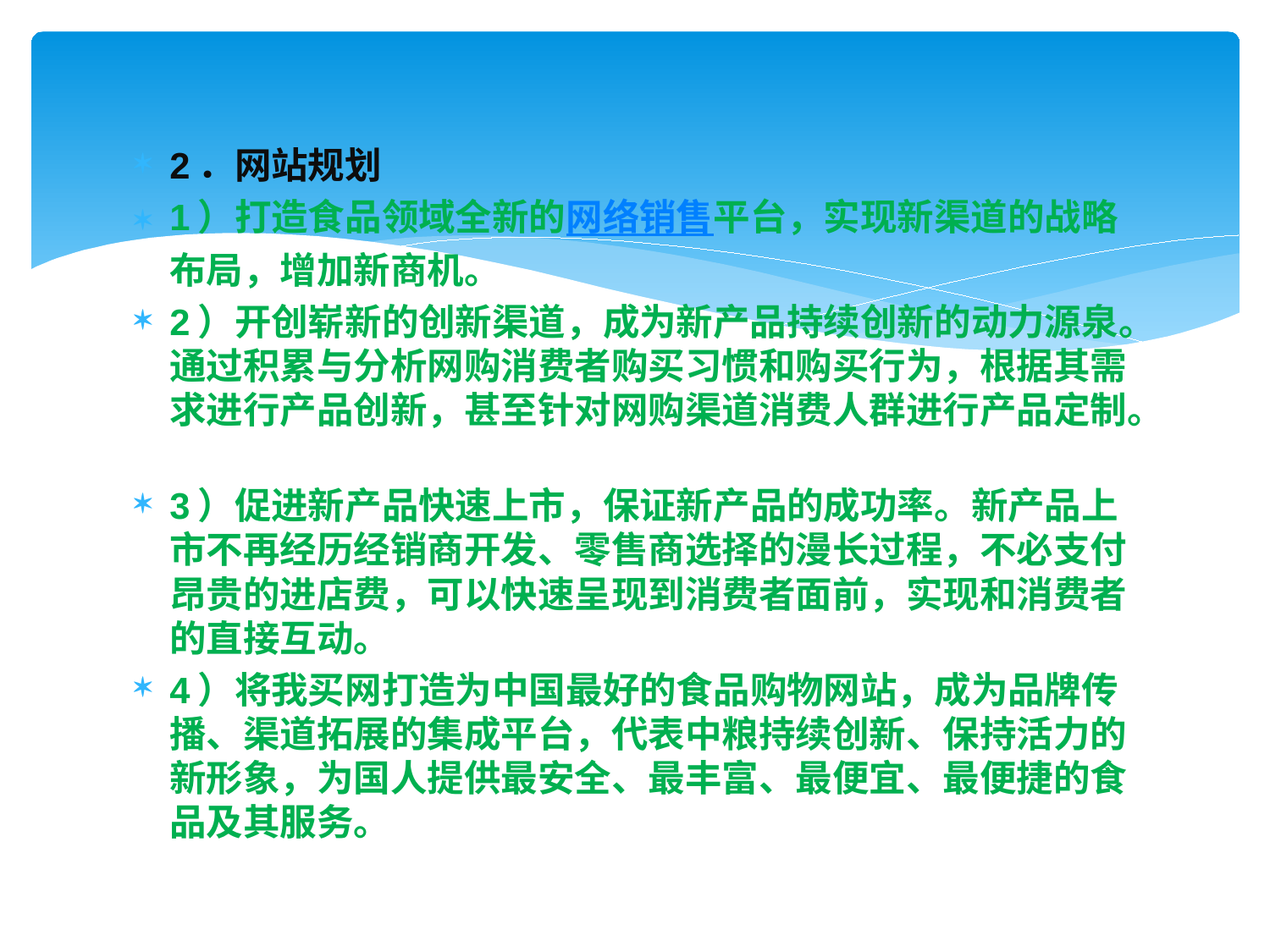

2．网站规划
1）打造食品领域全新的网络销售平台，实现新渠道的战略布局，增加新商机。
2）开创崭新的创新渠道，成为新产品持续创新的动力源泉。通过积累与分析网购消费者购买习惯和购买行为，根据其需求进行产品创新，甚至针对网购渠道消费人群进行产品定制。
3）促进新产品快速上市，保证新产品的成功率。新产品上市不再经历经销商开发、零售商选择的漫长过程，不必支付昂贵的进店费，可以快速呈现到消费者面前，实现和消费者的直接互动。
4）将我买网打造为中国最好的食品购物网站，成为品牌传播、渠道拓展的集成平台，代表中粮持续创新、保持活力的新形象，为国人提供最安全、最丰富、最便宜、最便捷的食品及其服务。